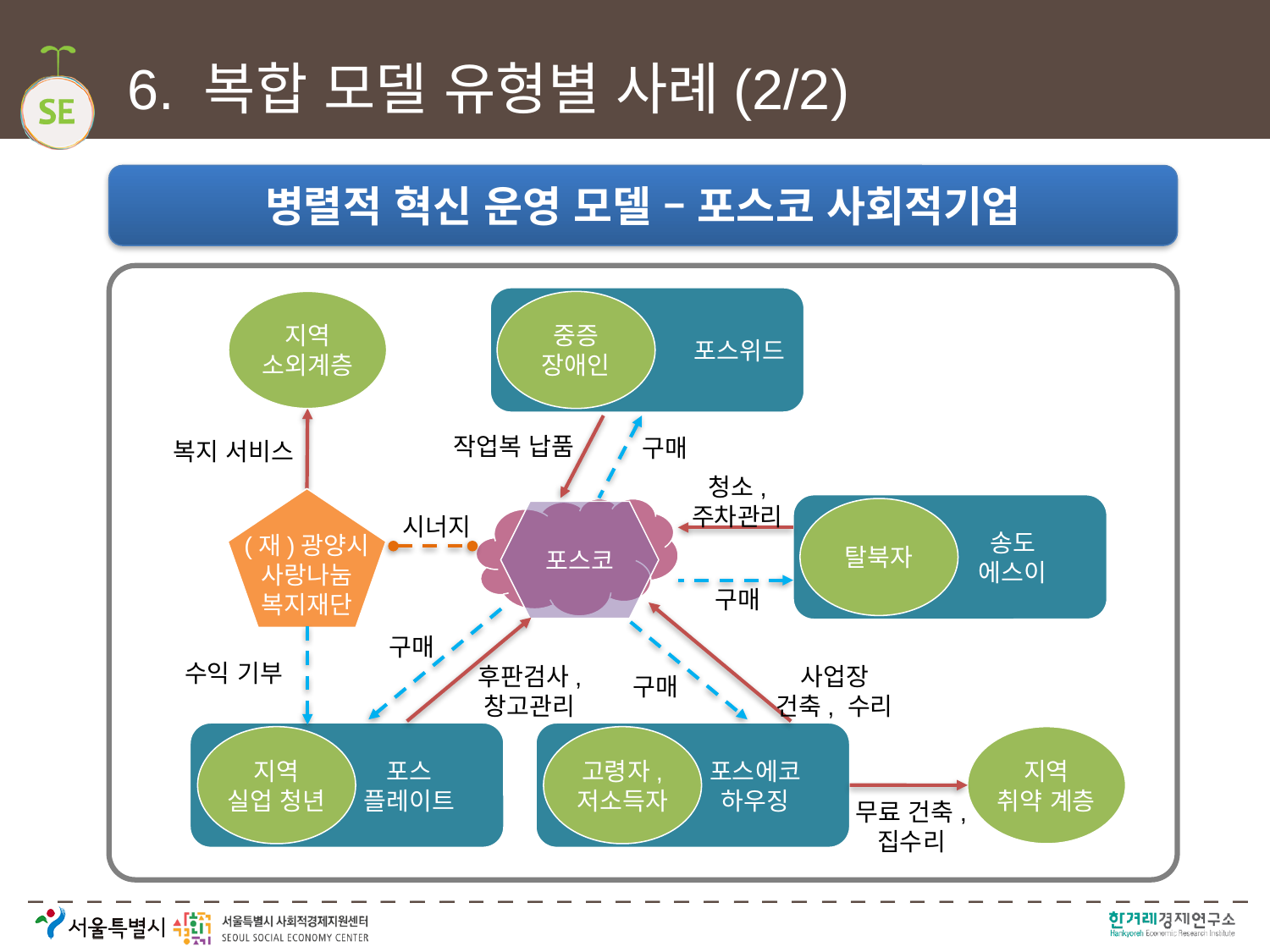

# 6. 복합 모델 유형별 사례(2/2)
병렬적 혁신 운영 모델 – 포스코 사회적기업

포스위드
지역
소외계층
중증
장애인
작업복 납품
구매
복지 서비스
청소,
주차관리
(재)광양시
사랑나눔
복지재단
송도
에스이

탈북자
포스코
시너지
구매
구매
수익 기부
후판검사,
창고관리
사업장
건축, 수리
구매
포스
플레이트
포스에코
하우징
지역
실업 청년
고령자,
저소득자
지역
취약 계층
무료 건축,
집수리